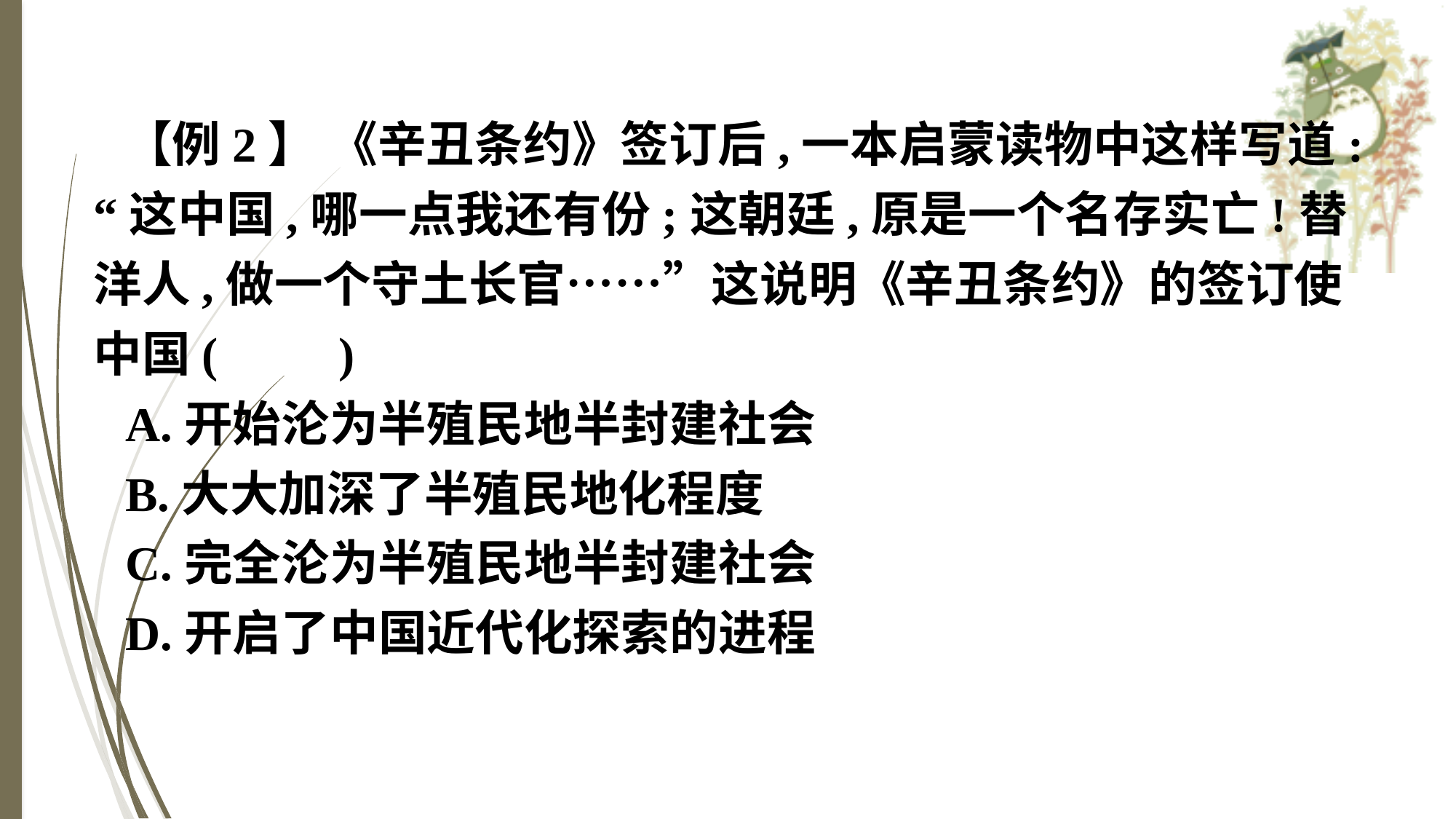

【例2】 《辛丑条约》签订后,一本启蒙读物中这样写道:“这中国,哪一点我还有份;这朝廷,原是一个名存实亡!替洋人,做一个守土长官……”这说明《辛丑条约》的签订使中国(　　)
A.开始沦为半殖民地半封建社会
B.大大加深了半殖民地化程度
C.完全沦为半殖民地半封建社会
D.开启了中国近代化探索的进程